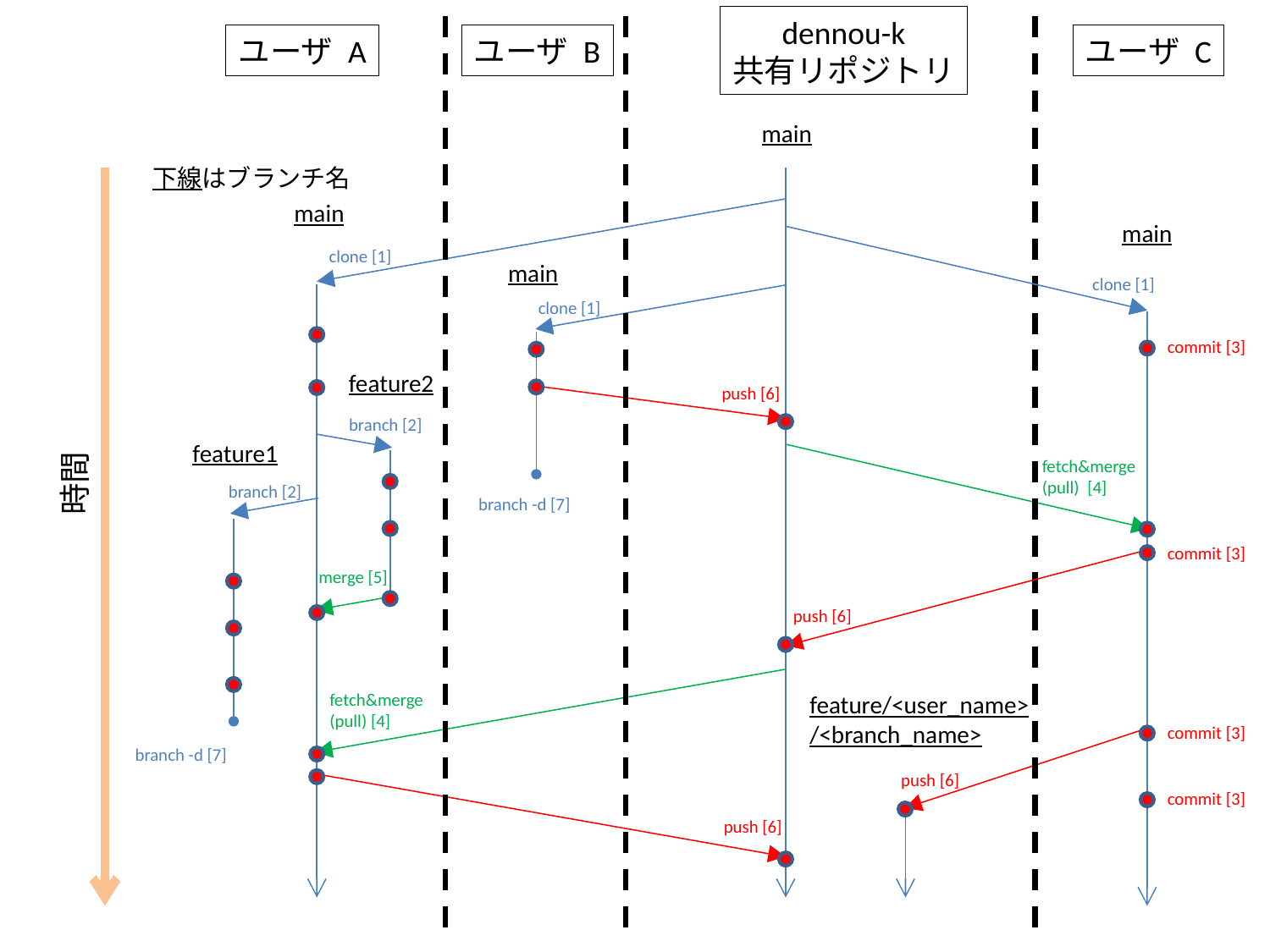

dennou-k
共有リポジトリ
ユーザ A
ユーザ B
ユーザ C
main
下線はブランチ名
main
main
clone [1]
main
clone [1]
clone [1]

commit [3]

feature2
push [6]

branch [2]

feature1
fetch&merge
(pull)  [4]
時間
branch [2]

branch -d [7]

commit [3]

merge [5]

push [6]

fetch&merge
(pull) [4]
feature/<user_name>
/<branch_name>
commit [3]

branch -d [7]

push [6]

commit [3]

push [6]